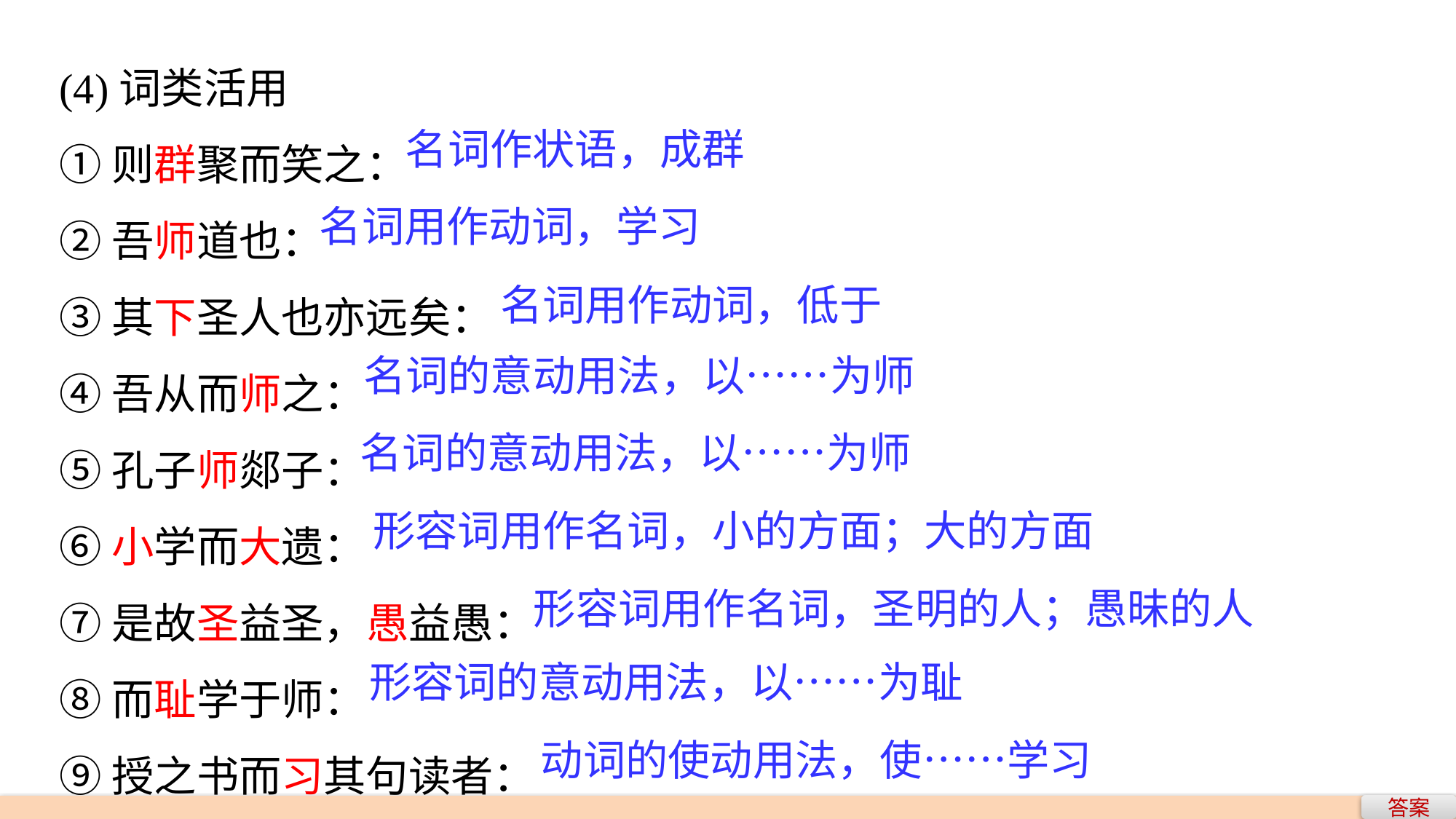

(4)词类活用
①则群聚而笑之：
②吾师道也：
③其下圣人也亦远矣：
④吾从而师之：
⑤孔子师郯子：
⑥小学而大遗：
⑦是故圣益圣，愚益愚：
⑧而耻学于师：
⑨授之书而习其句读者：
名词作状语，成群
名词用作动词，学习
名词用作动词，低于
名词的意动用法，以……为师
名词的意动用法，以……为师
形容词用作名词，小的方面；大的方面
形容词用作名词，圣明的人；愚昧的人
形容词的意动用法，以……为耻
动词的使动用法，使……学习
答案